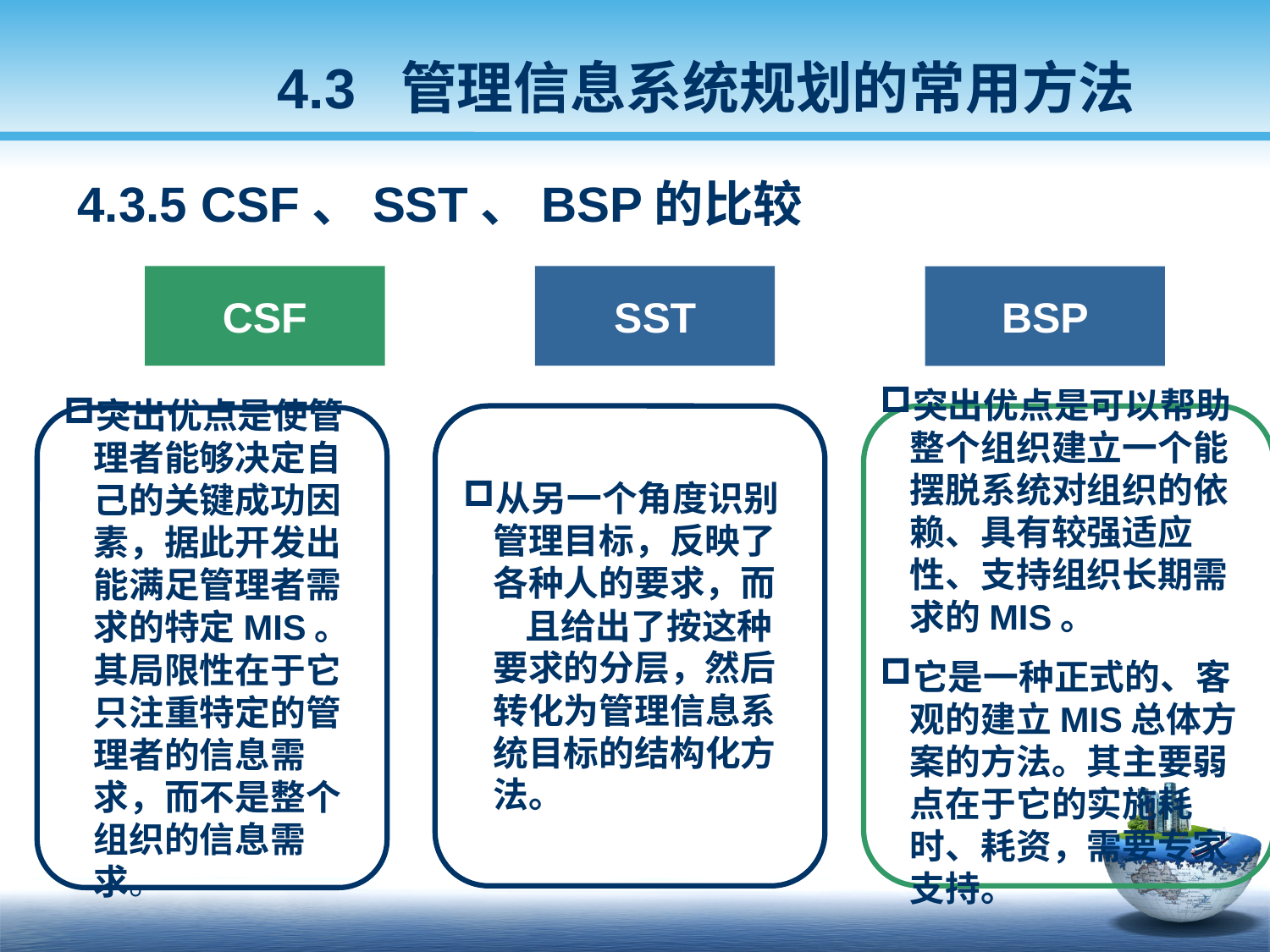

4.3  管理信息系统规划的常用方法
4.3.5 CSF、SST、BSP的比较
CSF
SST
BSP
从另一个角度识别管理目标，反映了各种人的要求，而       且给出了按这种要求的分层，然后转化为管理信息系统目标的结构化方法。
突出优点是可以帮助整个组织建立一个能摆脱系统对组织的依赖、具有较强适应性、支持组织长期需求的MIS。
它是一种正式的、客观的建立MIS总体方案的方法。其主要弱点在于它的实施耗时、耗资，需要专家支持。
突出优点是使管理者能够决定自己的关键成功因素，据此开发出能满足管理者需求的特定MIS。其局限性在于它只注重特定的管理者的信息需求，而不是整个组织的信息需求。